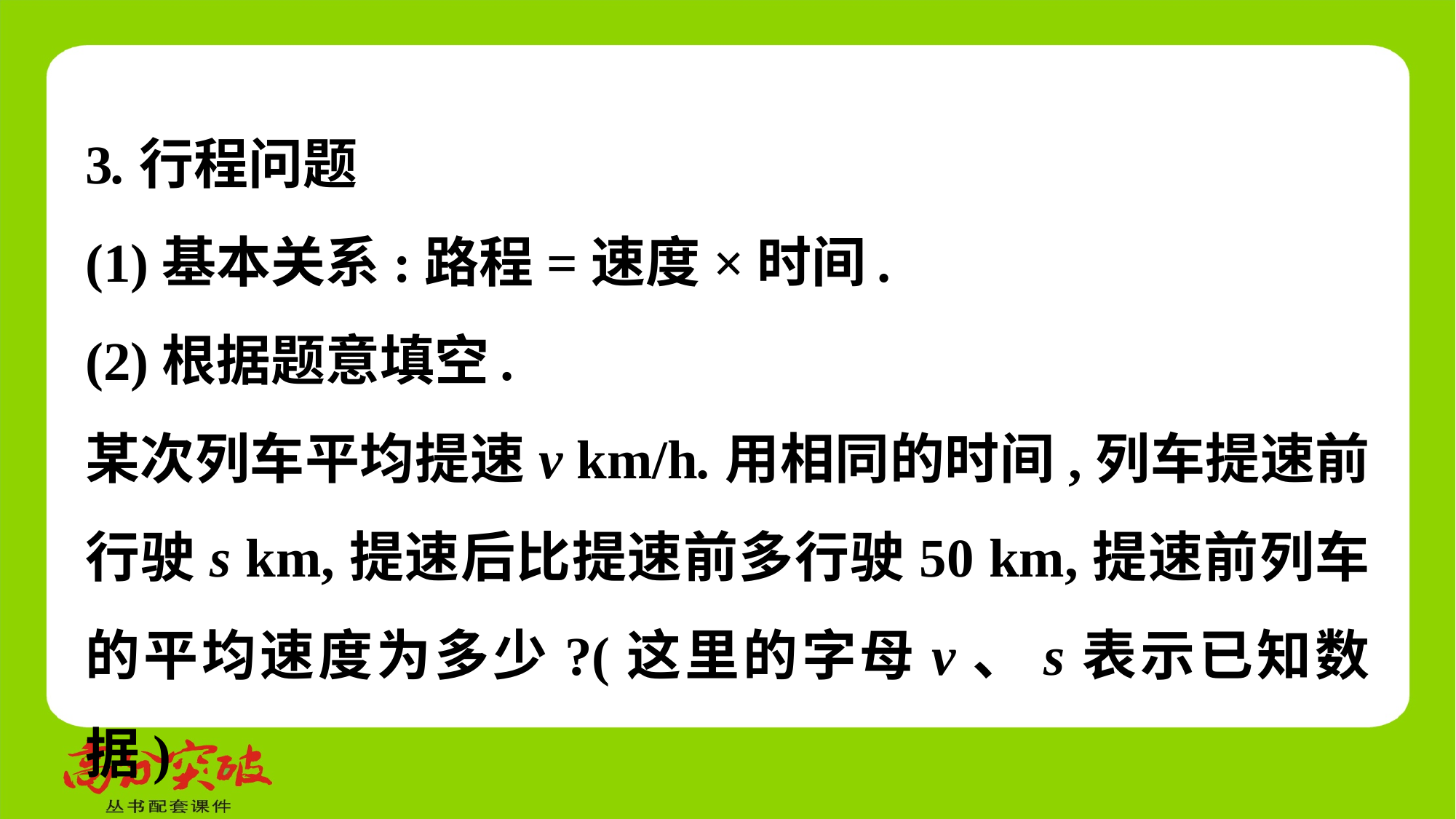

3.行程问题
(1)基本关系:路程=速度×时间.
(2)根据题意填空.
某次列车平均提速v km/h.用相同的时间,列车提速前行驶s km,提速后比提速前多行驶50 km,提速前列车的平均速度为多少?(这里的字母v、s表示已知数据)